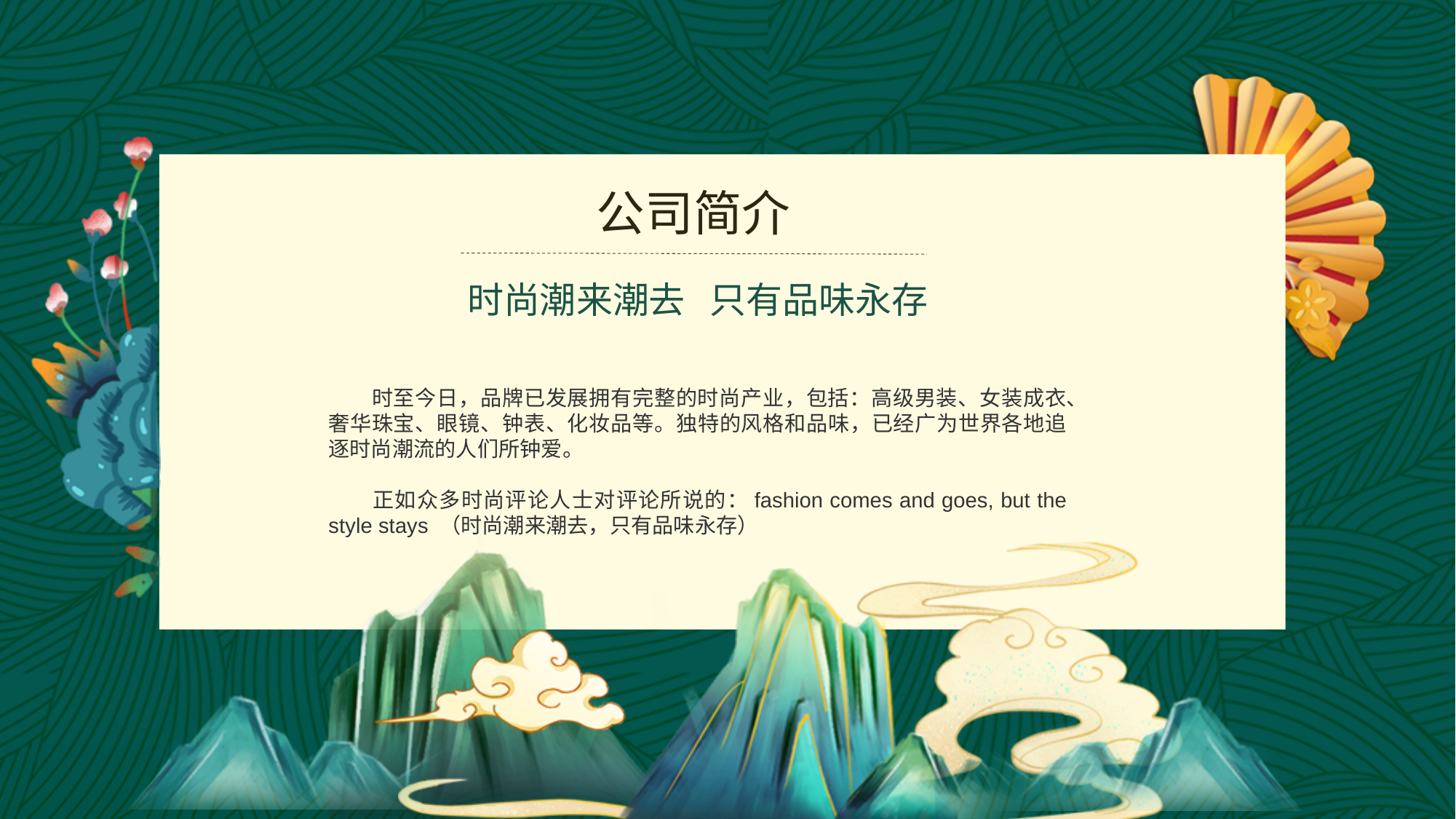

公司简介
时尚潮来潮去   只有品味永存
　　时至今日，品牌已发展拥有完整的时尚产业，包括：高级男装、女装成衣、奢华珠宝、眼镜、钟表、化妆品等。独特的风格和品味，已经广为世界各地追逐时尚潮流的人们所钟爱。

　　正如众多时尚评论人士对评论所说的：fashion comes and goes, but the style stays （时尚潮来潮去，只有品味永存）